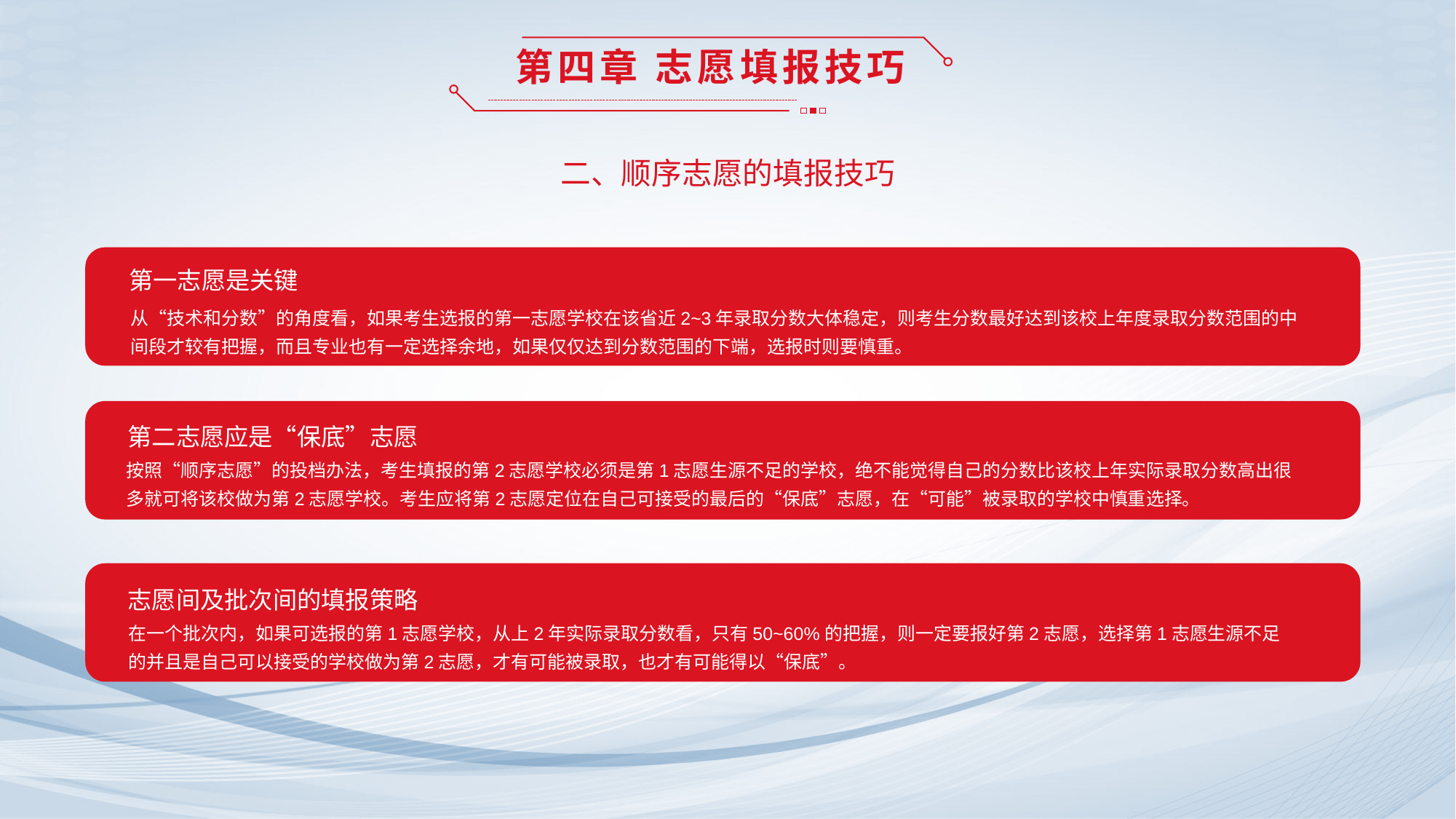

第四章 志愿填报技巧

二、顺序志愿的填报技巧

第一志愿是关键
从“技术和分数”的角度看，如果考生选报的第一志愿学校在该省近2~3年录取分数大体稳定，则考生分数最好达到该校上年度录取分数范围的中间段才较有把握，而且专业也有一定选择余地，如果仅仅达到分数范围的下端，选报时则要慎重。
第二志愿应是“保底”志愿
按照“顺序志愿”的投档办法，考生填报的第2志愿学校必须是第1志愿生源不足的学校，绝不能觉得自己的分数比该校上年实际录取分数高出很多就可将该校做为第2志愿学校。考生应将第2志愿定位在自己可接受的最后的“保底”志愿，在“可能”被录取的学校中慎重选择。
志愿间及批次间的填报策略
在一个批次内，如果可选报的第1志愿学校，从上2年实际录取分数看，只有50~60%的把握，则一定要报好第2志愿，选择第1志愿生源不足的并且是自己可以接受的学校做为第2志愿，才有可能被录取，也才有可能得以“保底”。